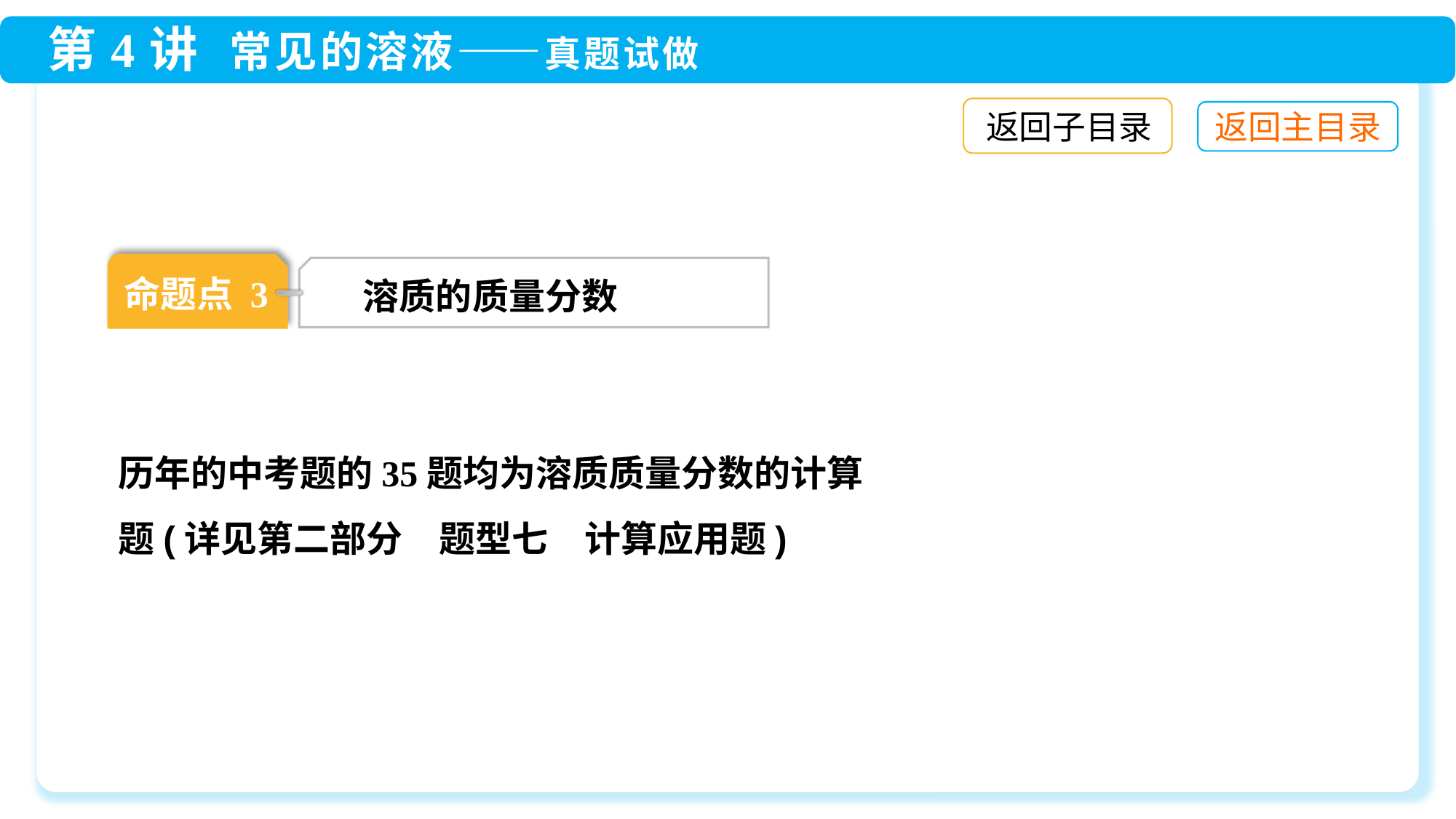

返回子目录

命题点 3
溶质的质量分数

历年的中考题的35题均为溶质质量分数的计算题(详见第二部分　题型七　计算应用题)